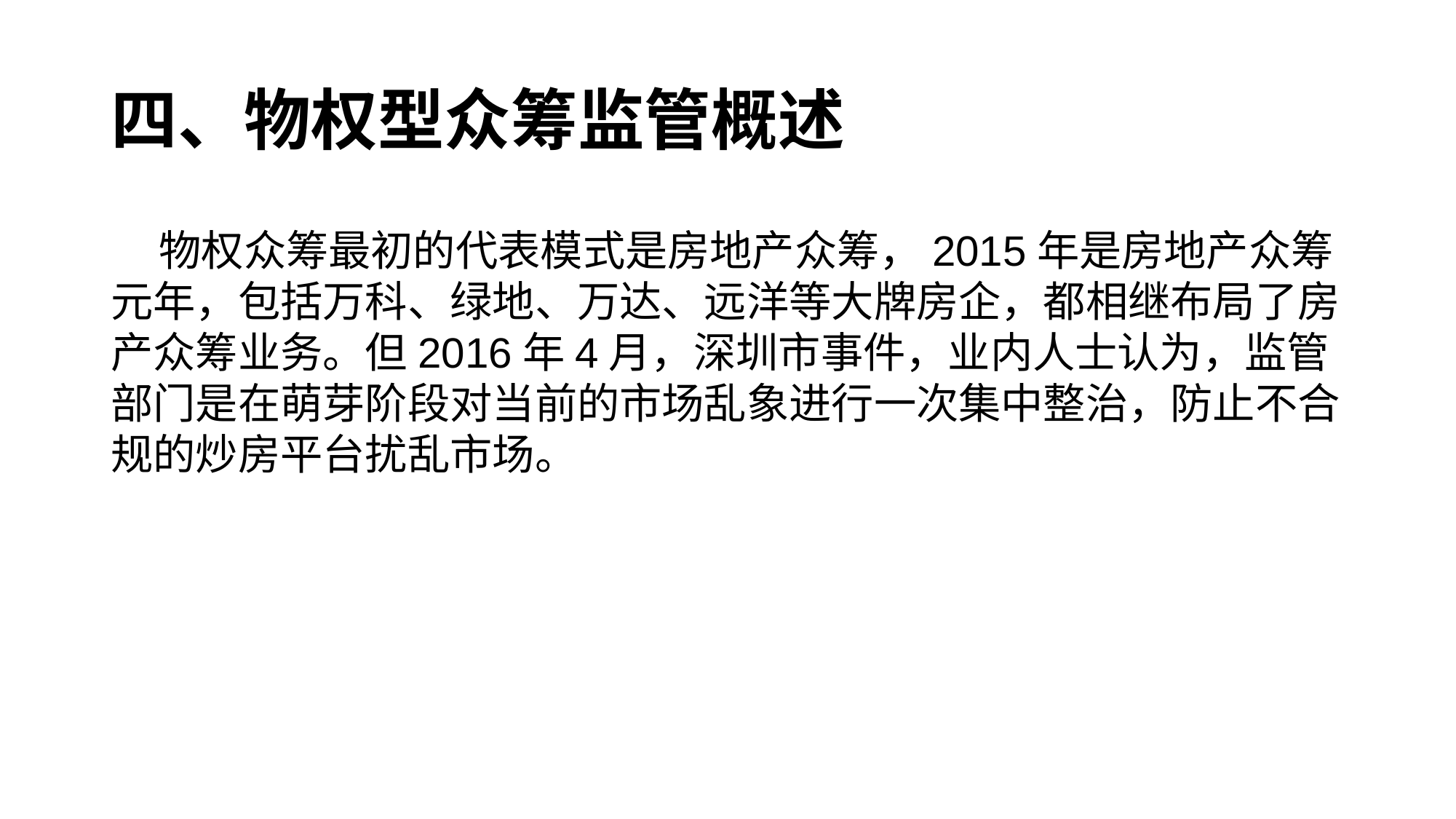

# 四、物权型众筹监管概述
    物权众筹最初的代表模式是房地产众筹，2015年是房地产众筹元年，包括万科、绿地、万达、远洋等大牌房企，都相继布局了房产众筹业务。但2016年4月，深圳市事件，业内人士认为，监管部门是在萌芽阶段对当前的市场乱象进行一次集中整治，防止不合规的炒房平台扰乱市场。